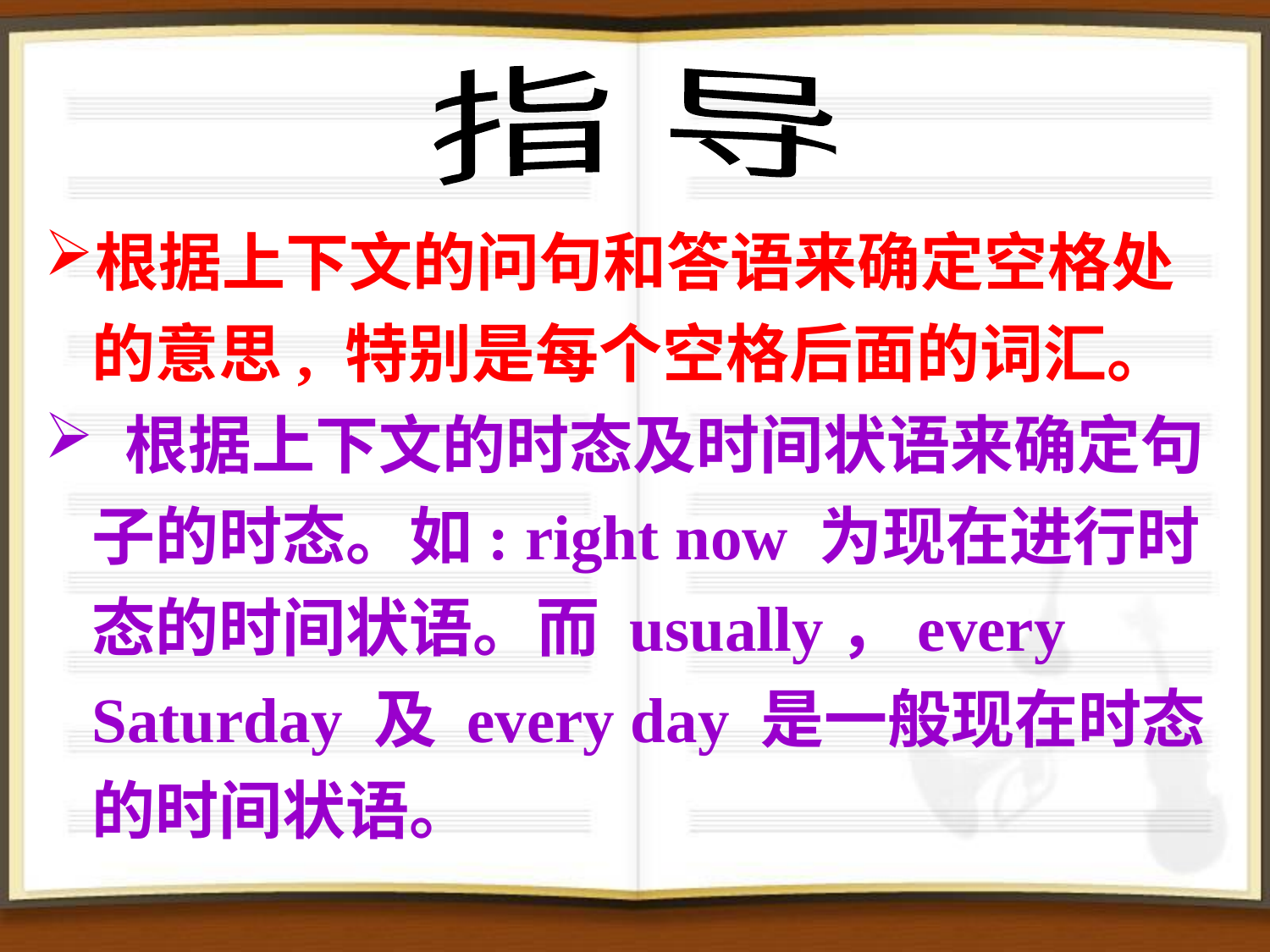

指 导
根据上下文的问句和答语来确定空格处的意思, 特别是每个空格后面的词汇。
 根据上下文的时态及时间状语来确定句子的时态。如: right now 为现在进行时态的时间状语。而 usually，every Saturday 及 every day 是一般现在时态的时间状语。